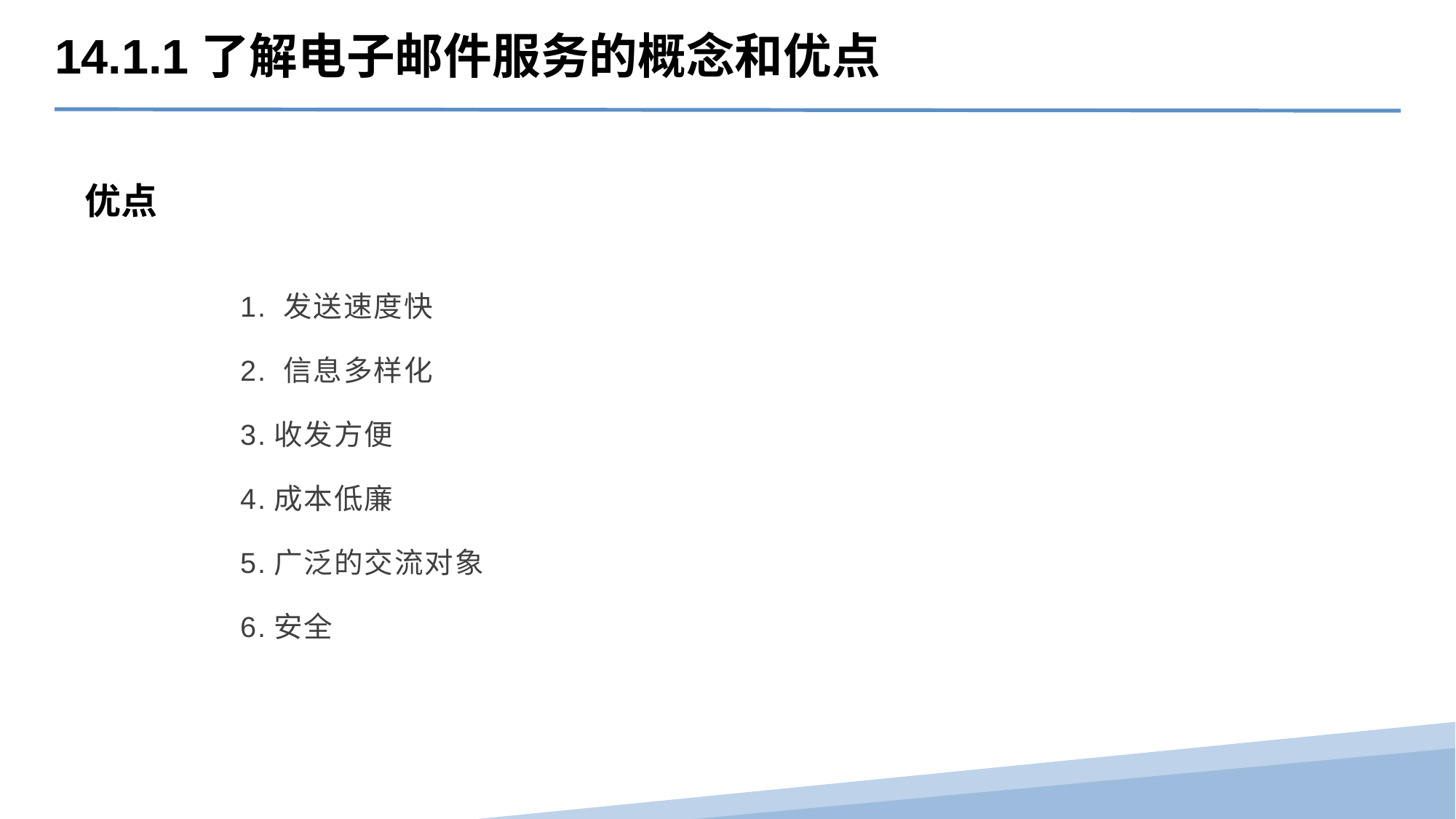

14.1.1了解电子邮件服务的概念和优点
优点
1. 发送速度快
2. 信息多样化
3.收发方便
4.成本低廉
5.广泛的交流对象
6.安全